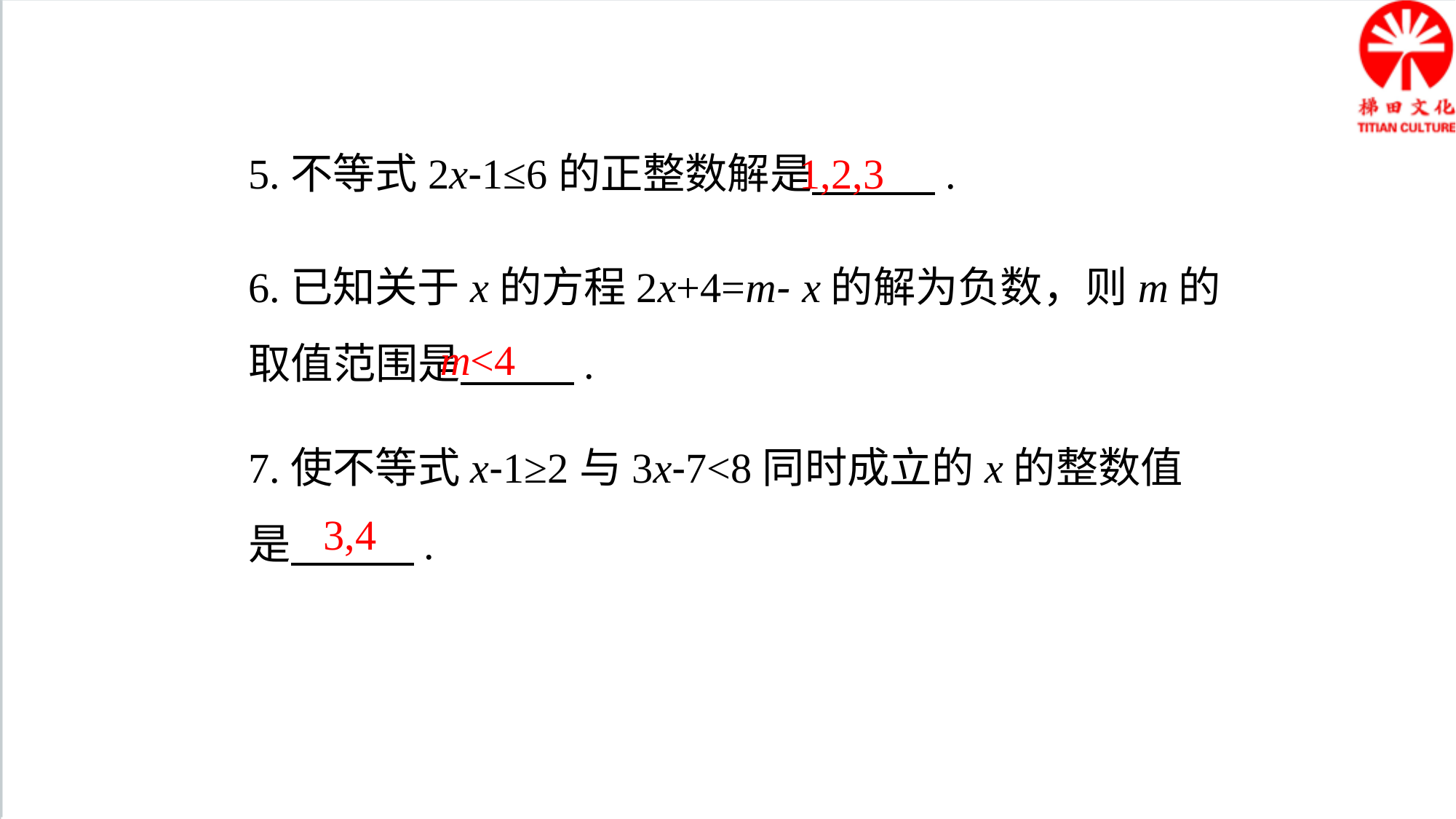

5.不等式2x-1≤6的正整数解是             .
1,2,3
6.已知关于x的方程2x+4=m- x的解为负数，则m的取值范围是            .
m<4
7.使不等式x-1≥2与3x-7<8同时成立的x的整数值是             .
3,4